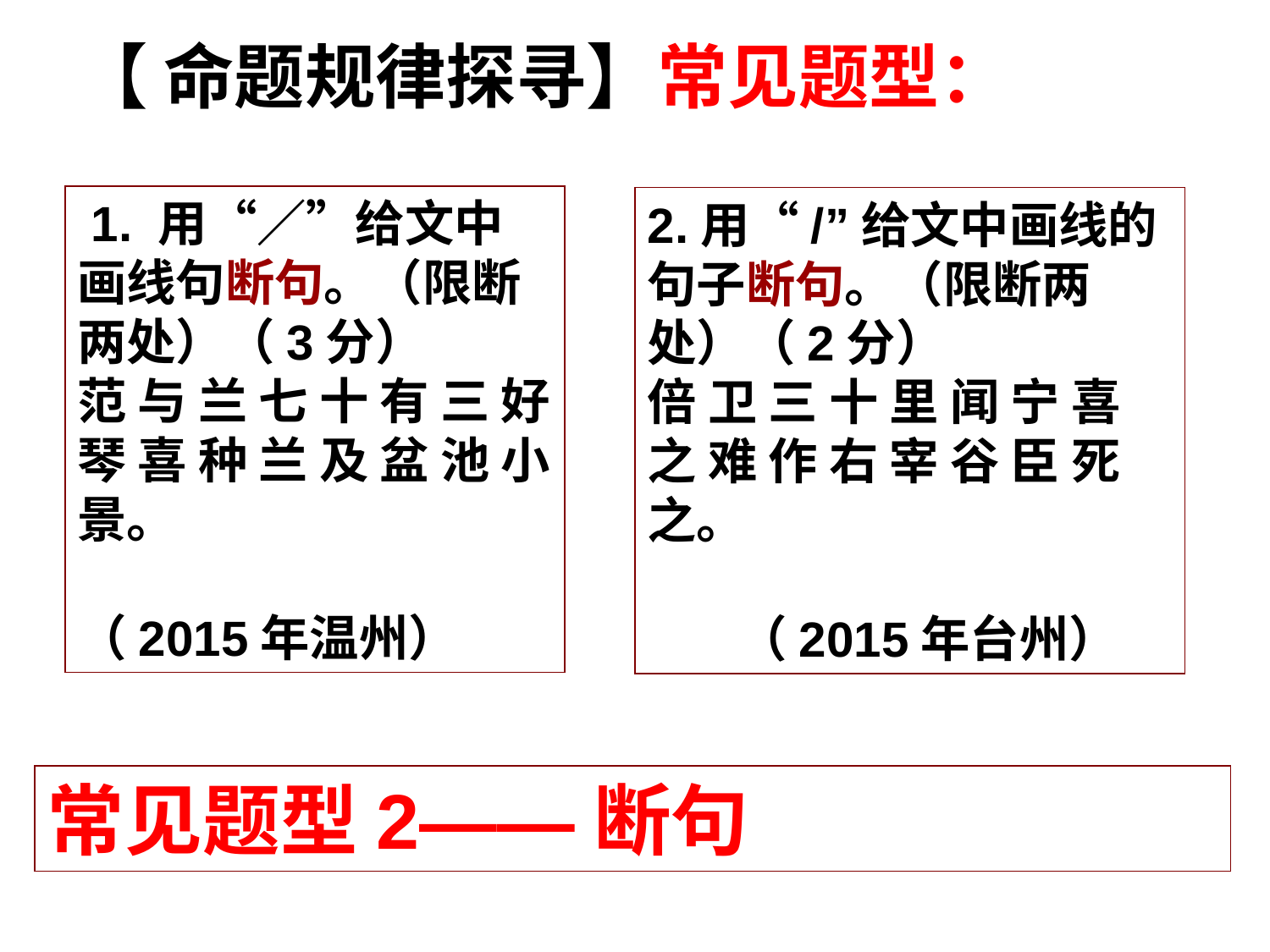

【 命题规律探寻】常见题型：
 1. 用“／”给文中画线句断句。（限断两处）（3分）
范 与 兰 七 十 有 三 好 琴 喜 种 兰 及 盆 池 小 景。

（2015年温州）
2.用“/”给文中画线的句子断句。（限断两处）（2分）
倍 卫 三 十 里 闻 宁 喜 之 难 作 右 宰 谷 臣 死之。

       （2015年台州）
常见题型2——断句